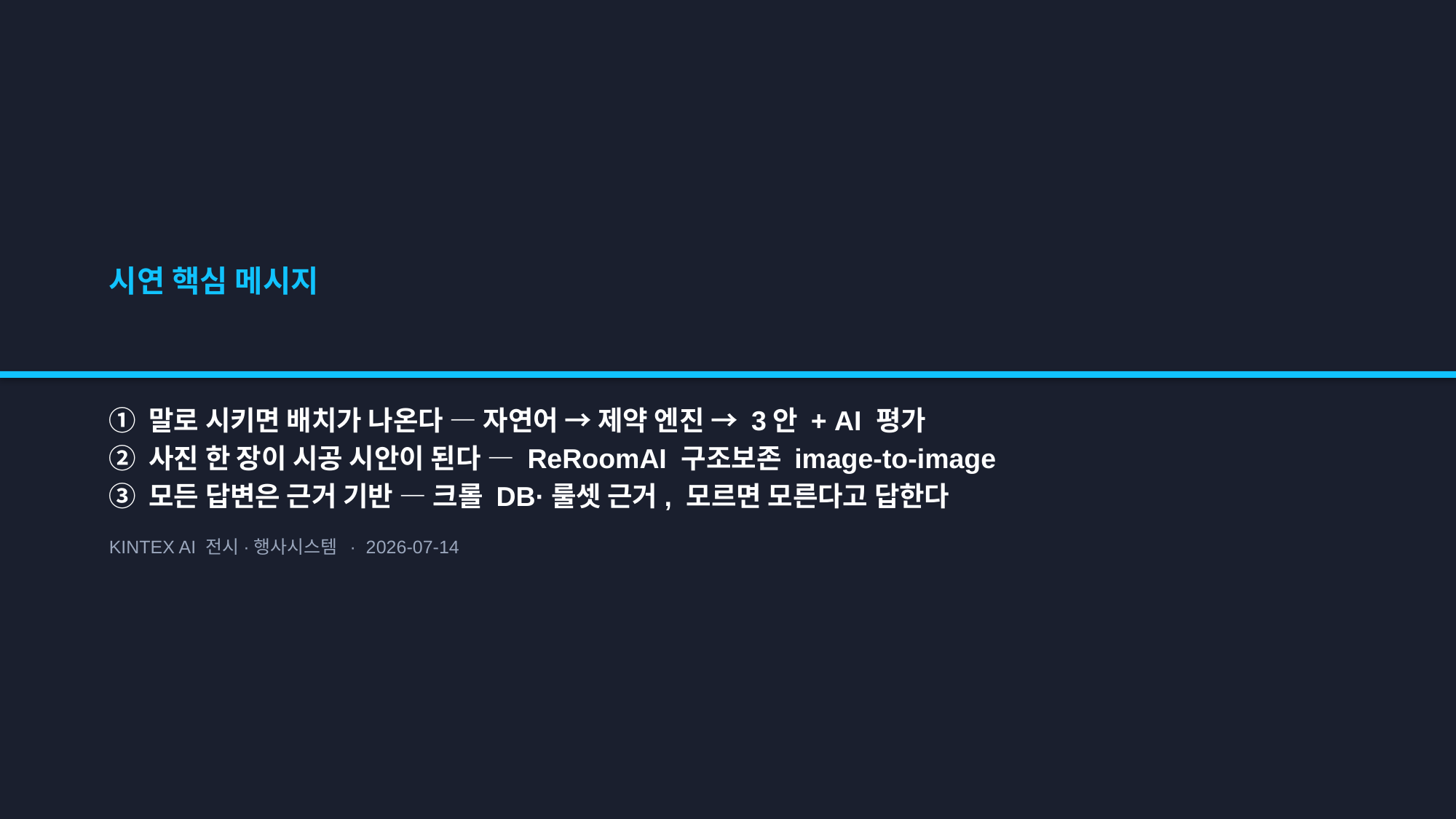

시연 핵심 메시지

① 말로 시키면 배치가 나온다 — 자연어 → 제약 엔진 → 3안 + AI 평가
② 사진 한 장이 시공 시안이 된다 — ReRoomAI 구조보존 image-to-image
③ 모든 답변은 근거 기반 — 크롤 DB·룰셋 근거, 모르면 모른다고 답한다

KINTEX AI 전시·행사시스템  ·  2026-07-14